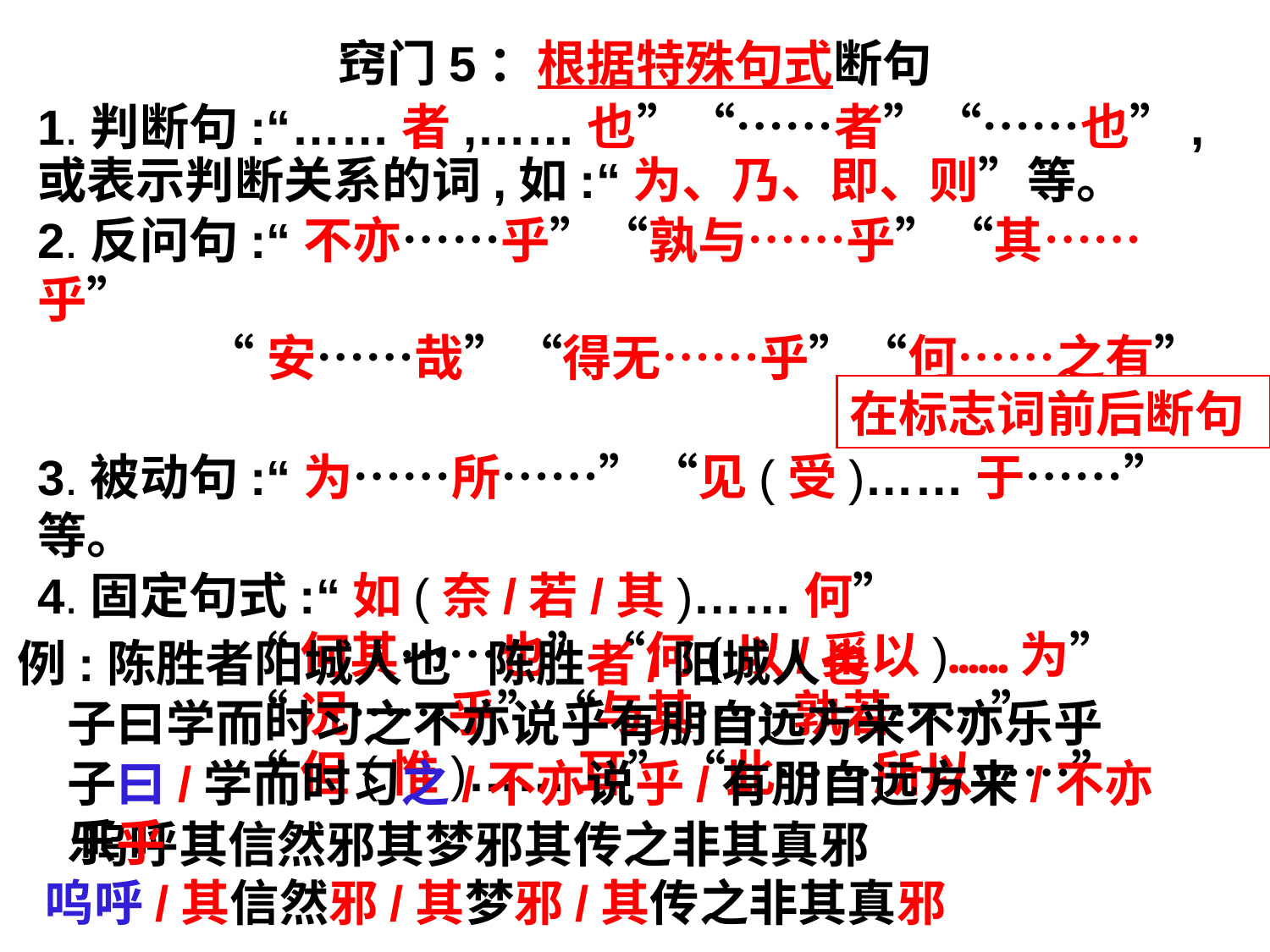

窍门5：根据特殊句式断句
1.判断句:“……者,……也”“……者”“……也”,或表示判断关系的词,如:“为、乃、即、则”等。
2.反问句:“不亦……乎”“孰与……乎”“其……乎”
               “安……哉”“得无……乎”“何……之有”
3.被动句:“为……所……”“见(受)……于……”等。
4.固定句式:“如(奈/若/其)……何”
                  “何其……也”“何(以/奚以)……为”
                  “况……乎”“与其……孰若……”
                  “但(惟)……耳”“此……所以……”
在标志词前后断句
例:陈胜者阳城人也
陈胜者/阳城人也
子曰学而时习之不亦说乎有朋自远方来不亦乐乎
子曰/学而时习之/不亦说乎/有朋自远方来/不亦乐乎
呜呼其信然邪其梦邪其传之非其真邪
呜呼/其信然邪/其梦邪/其传之非其真邪